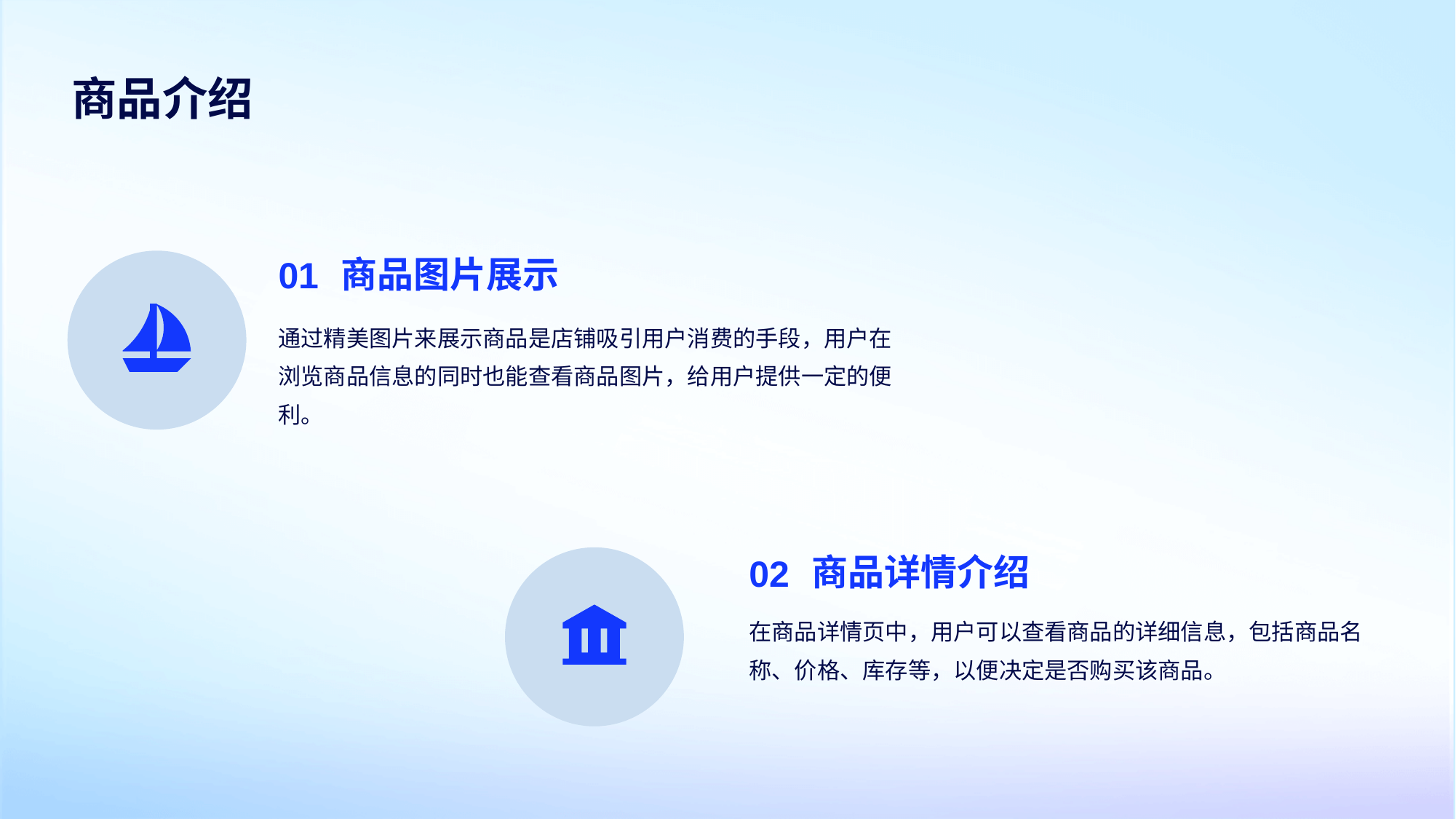

商品介绍
01
商品图片展示

通过精美图片来展示商品是店铺吸引用户消费的手段，用户在浏览商品信息的同时也能查看商品图片，给用户提供一定的便利。
02
商品详情介绍

在商品详情页中，用户可以查看商品的详细信息，包括商品名称、价格、库存等，以便决定是否购买该商品。